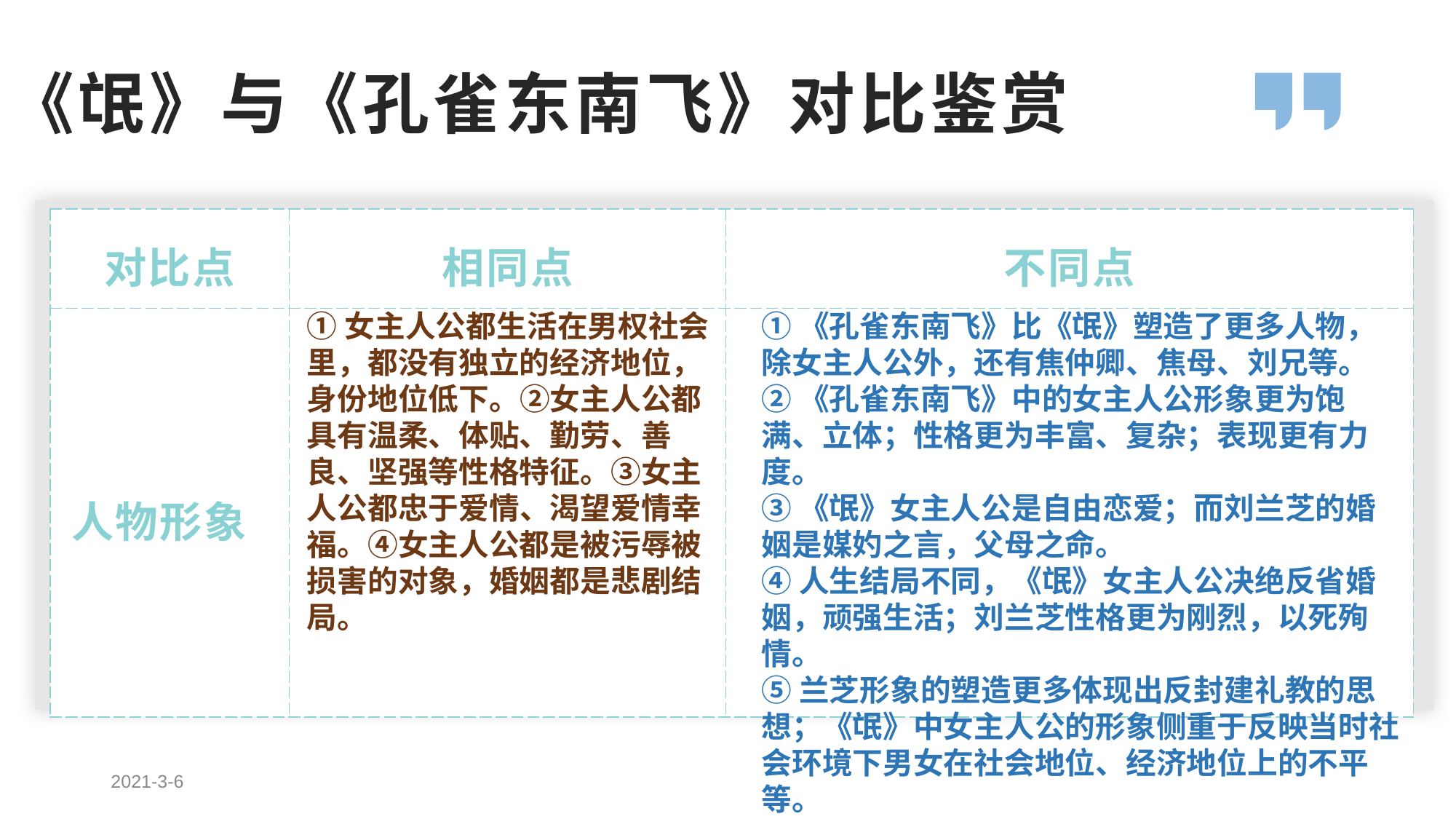

《氓》与《孔雀东南飞》对比鉴赏

| 对比点 | 相同点 | 不同点 |
| --- | --- | --- |
| 人物形象 |  |  |
①女主人公都生活在男权社会里，都没有独立的经济地位，身份地位低下。②女主人公都具有温柔、体贴、勤劳、善良、坚强等性格特征。③女主人公都忠于爱情、渴望爱情幸福。④女主人公都是被污辱被损害的对象，婚姻都是悲剧结局。

①《孔雀东南飞》比《氓》塑造了更多人物，除女主人公外，还有焦仲卿、焦母、刘兄等。
②《孔雀东南飞》中的女主人公形象更为饱满、立体；性格更为丰富、复杂；表现更有力度。
③《氓》女主人公是自由恋爱；而刘兰芝的婚姻是媒妁之言，父母之命。
④人生结局不同，《氓》女主人公决绝反省婚姻，顽强生活；刘兰芝性格更为刚烈，以死殉情。
⑤兰芝形象的塑造更多体现出反封建礼教的思想；《氓》中女主人公的形象侧重于反映当时社会环境下男女在社会地位、经济地位上的不平等。
2021-3-6